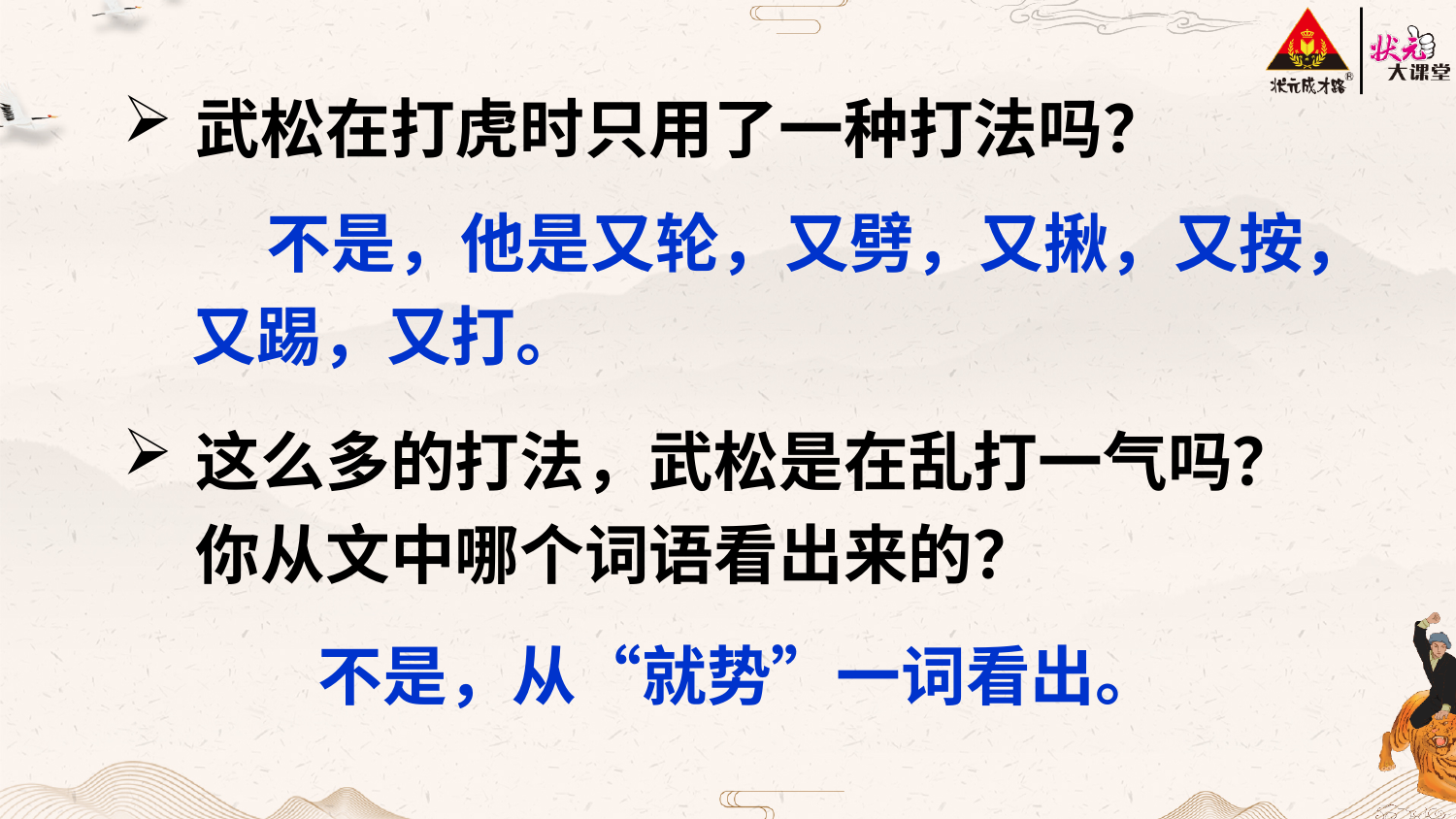

武松在打虎时只用了一种打法吗？
    不是，他是又轮，又劈，又揪，又按，又踢，又打。
这么多的打法，武松是在乱打一气吗？你从文中哪个词语看出来的？
不是，从“就势”一词看出。